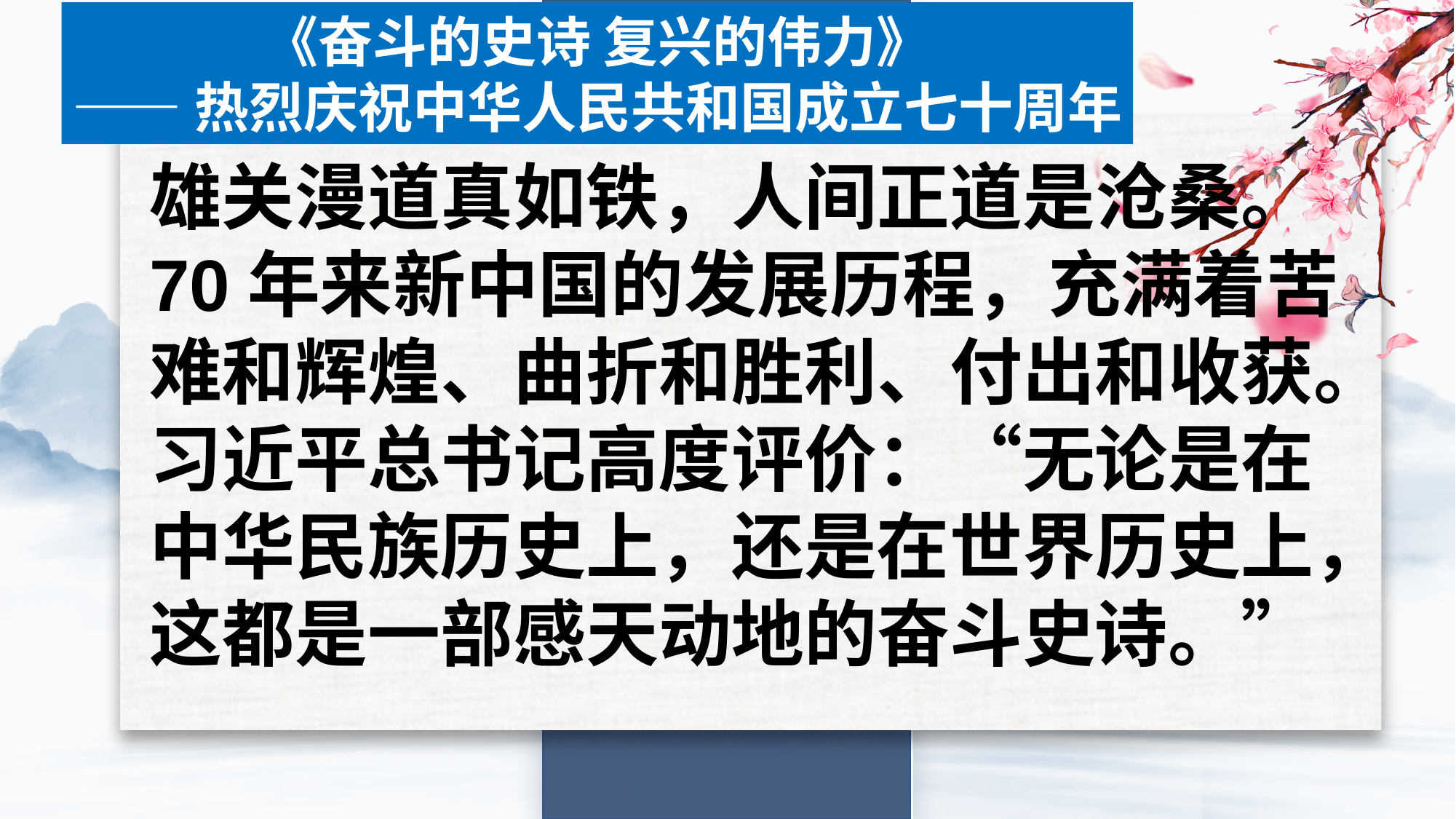

《奋斗的史诗 复兴的伟力》
——热烈庆祝中华人民共和国成立七十周年
雄关漫道真如铁，人间正道是沧桑。70年来新中国的发展历程，充满着苦难和辉煌、曲折和胜利、付出和收获。习近平总书记高度评价：“无论是在中华民族历史上，还是在世界历史上，这都是一部感天动地的奋斗史诗。”